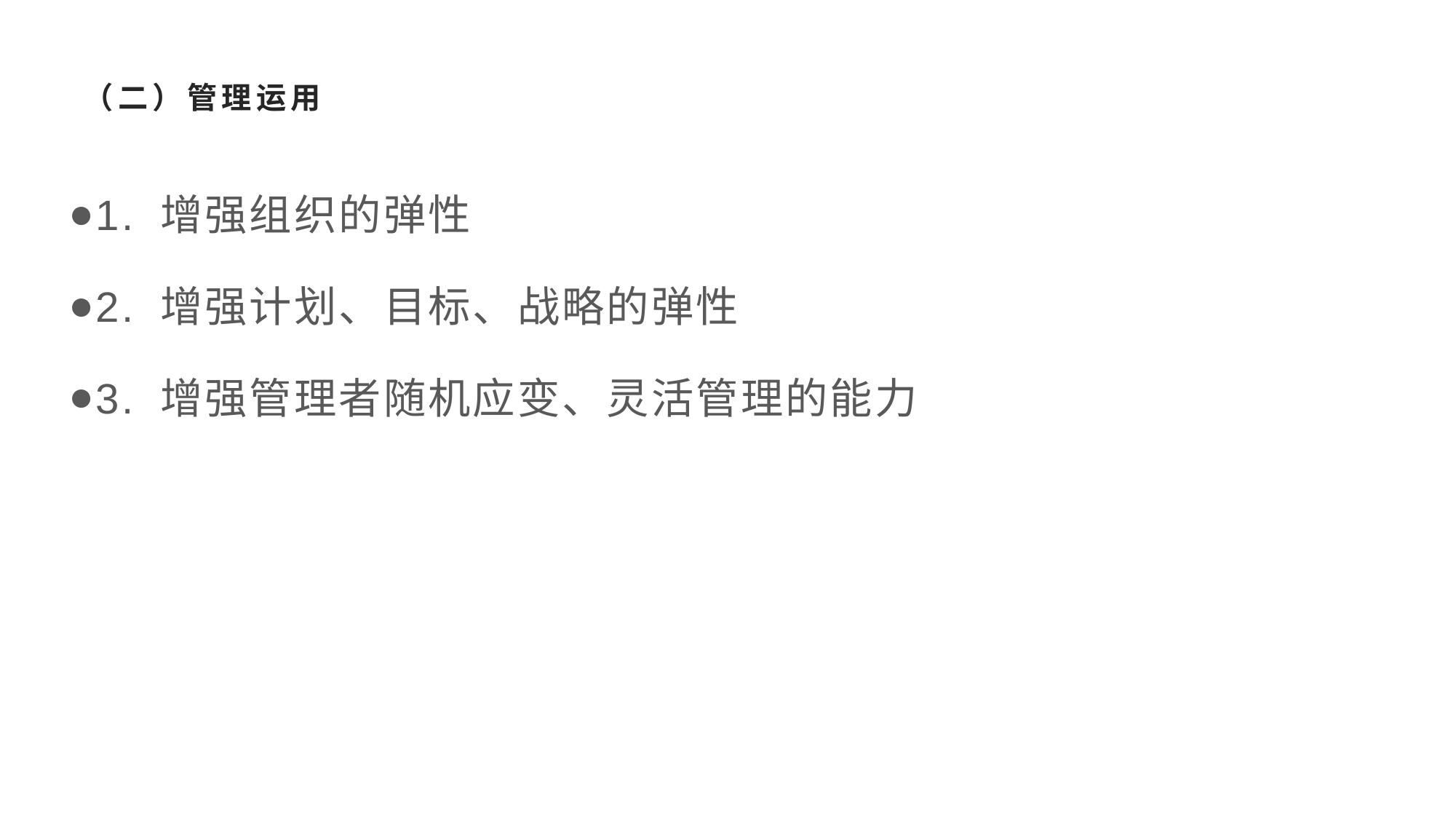

# （二）管理运用
1. 增强组织的弹性
2. 增强计划、目标、战略的弹性
3. 增强管理者随机应变、灵活管理的能力